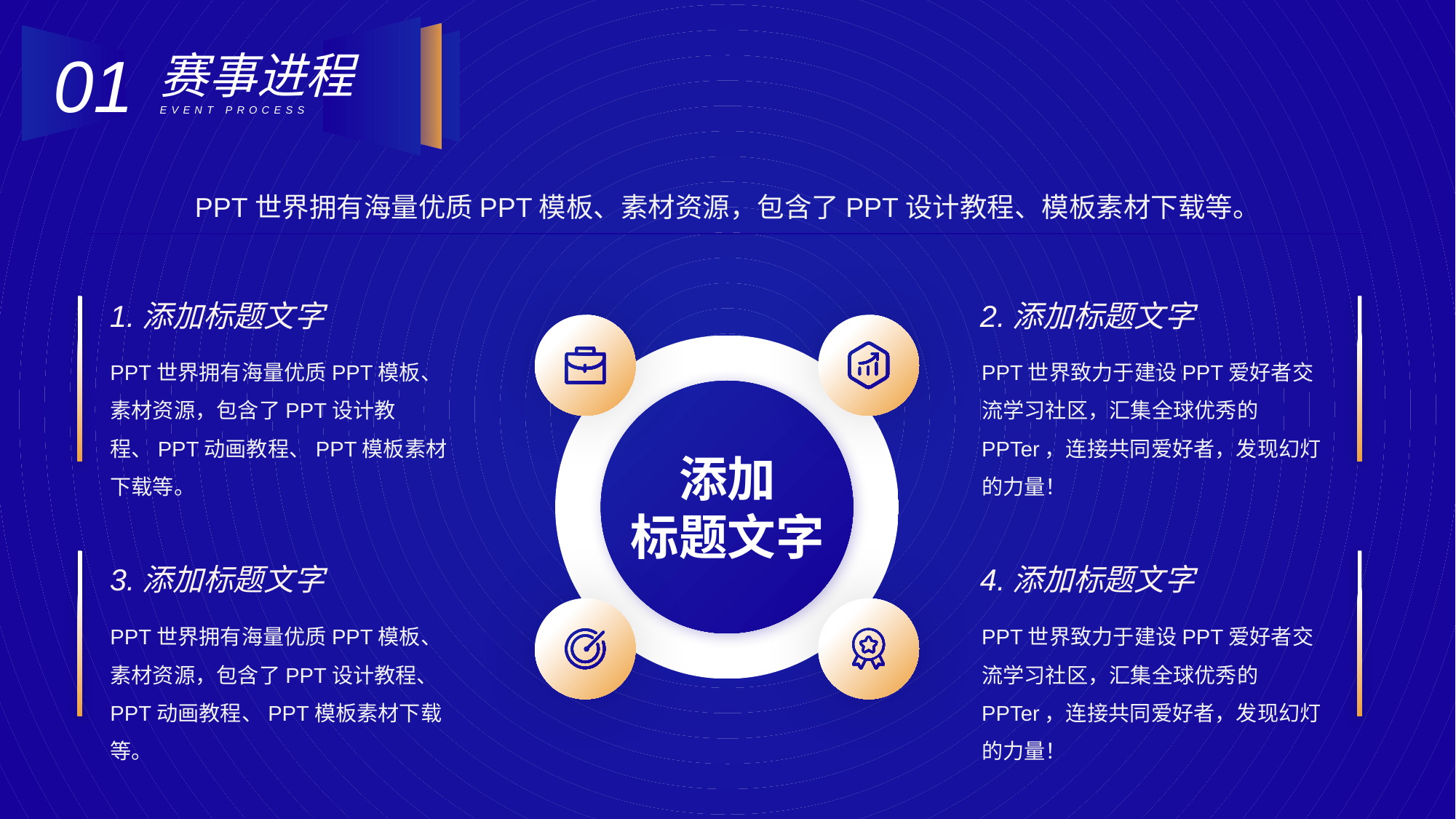

01

赛事进程
EVENT PROCESS
PPT世界拥有海量优质PPT模板、素材资源，包含了PPT设计教程、模板素材下载等。

1.添加标题文字
2.添加标题文字

PPT世界致力于建设PPT爱好者交流学习社区，汇集全球优秀的PPTer，连接共同爱好者，发现幻灯的力量！
PPT世界拥有海量优质PPT模板、素材资源，包含了PPT设计教程、PPT动画教程、PPT模板素材下载等。

添加
标题文字

3.添加标题文字
4.添加标题文字

PPT世界拥有海量优质PPT模板、素材资源，包含了PPT设计教程、PPT动画教程、PPT模板素材下载等。
PPT世界致力于建设PPT爱好者交流学习社区，汇集全球优秀的PPTer，连接共同爱好者，发现幻灯的力量！